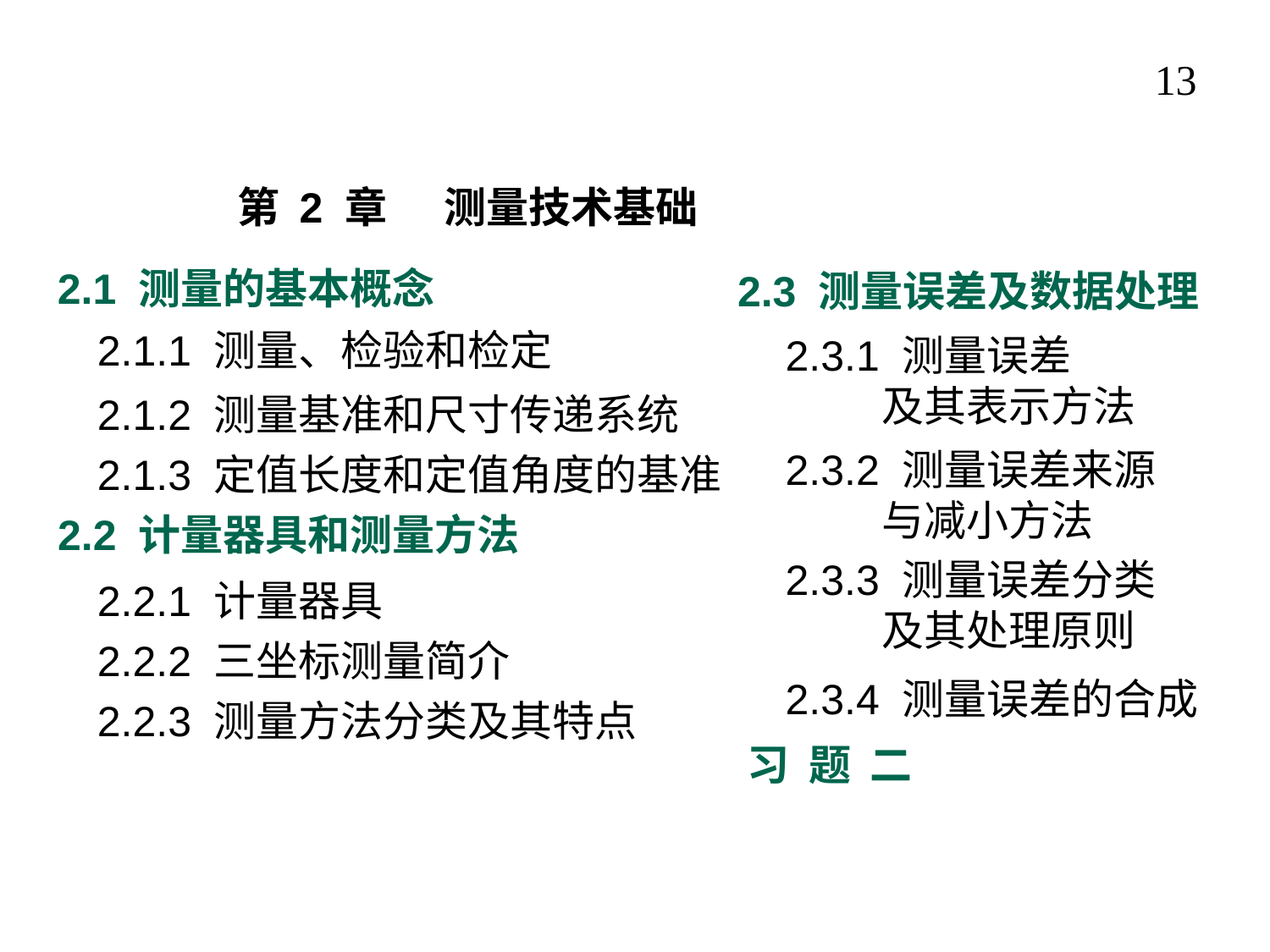

13
第 2 章      测量技术基础
2.1 测量的基本概念
2.3 测量误差及数据处理
2.1.1 测量、检验和检定
2.3.1 测量误差
         及其表示方法
2.1.2 测量基准和尺寸传递系统
2.3.2 测量误差来源
         与减小方法
2.1.3 定值长度和定值角度的基准
2.2 计量器具和测量方法
2.3.3 测量误差分类
         及其处理原则
2.2.1 计量器具
2.2.2 三坐标测量简介
2.3.4 测量误差的合成
2.2.3 测量方法分类及其特点
习  题  二